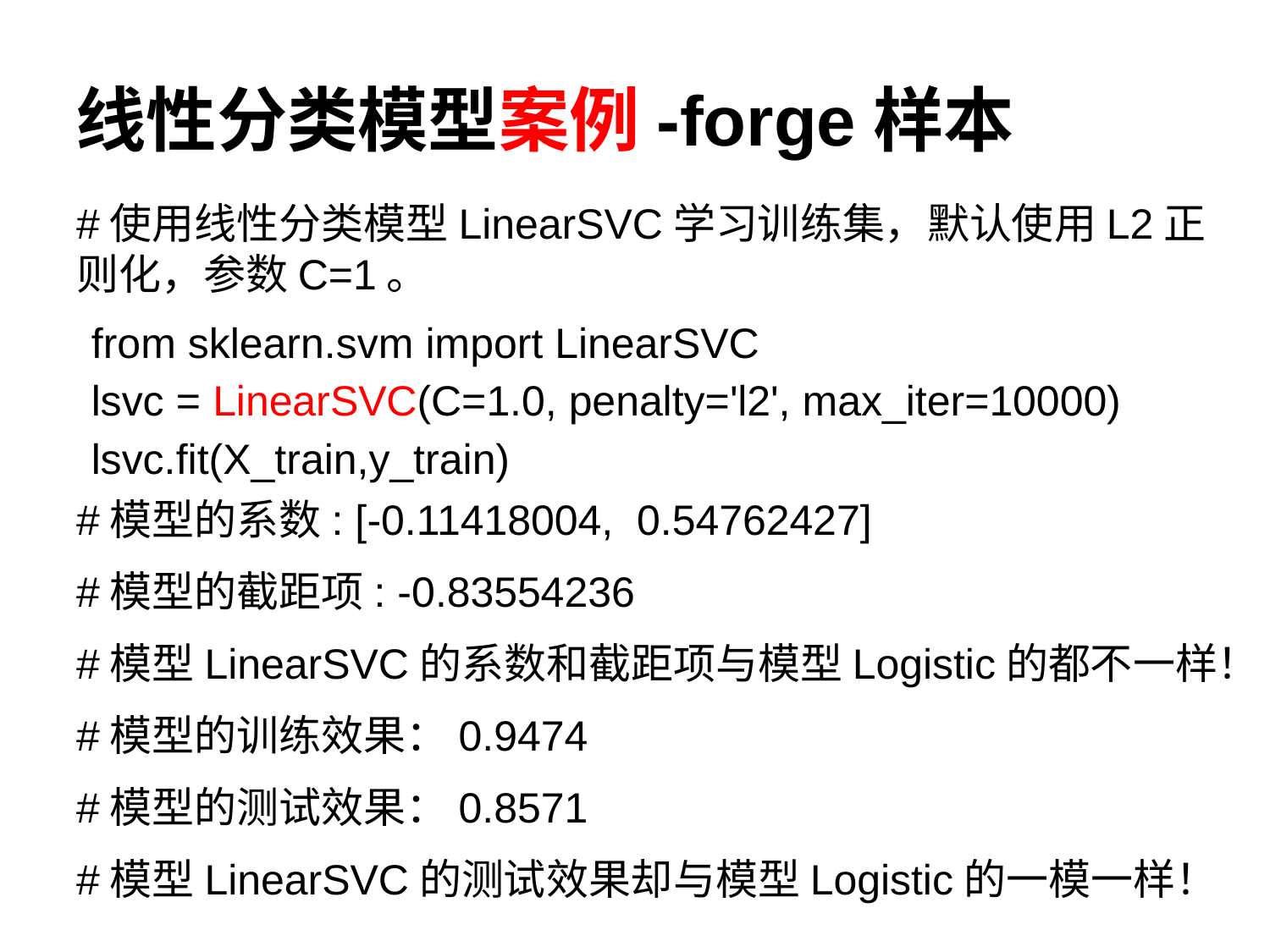

# 线性分类模型案例-forge样本
#使用线性分类模型LinearSVC学习训练集，默认使用L2正则化，参数C=1。
from sklearn.svm import LinearSVC
lsvc = LinearSVC(C=1.0, penalty='l2', max_iter=10000)
lsvc.fit(X_train,y_train)
#模型的系数: [-0.11418004,  0.54762427]
#模型的截距项: -0.83554236
#模型LinearSVC的系数和截距项与模型Logistic的都不一样！
#模型的训练效果：0.9474
#模型的测试效果：0.8571
#模型LinearSVC的测试效果却与模型Logistic的一模一样！